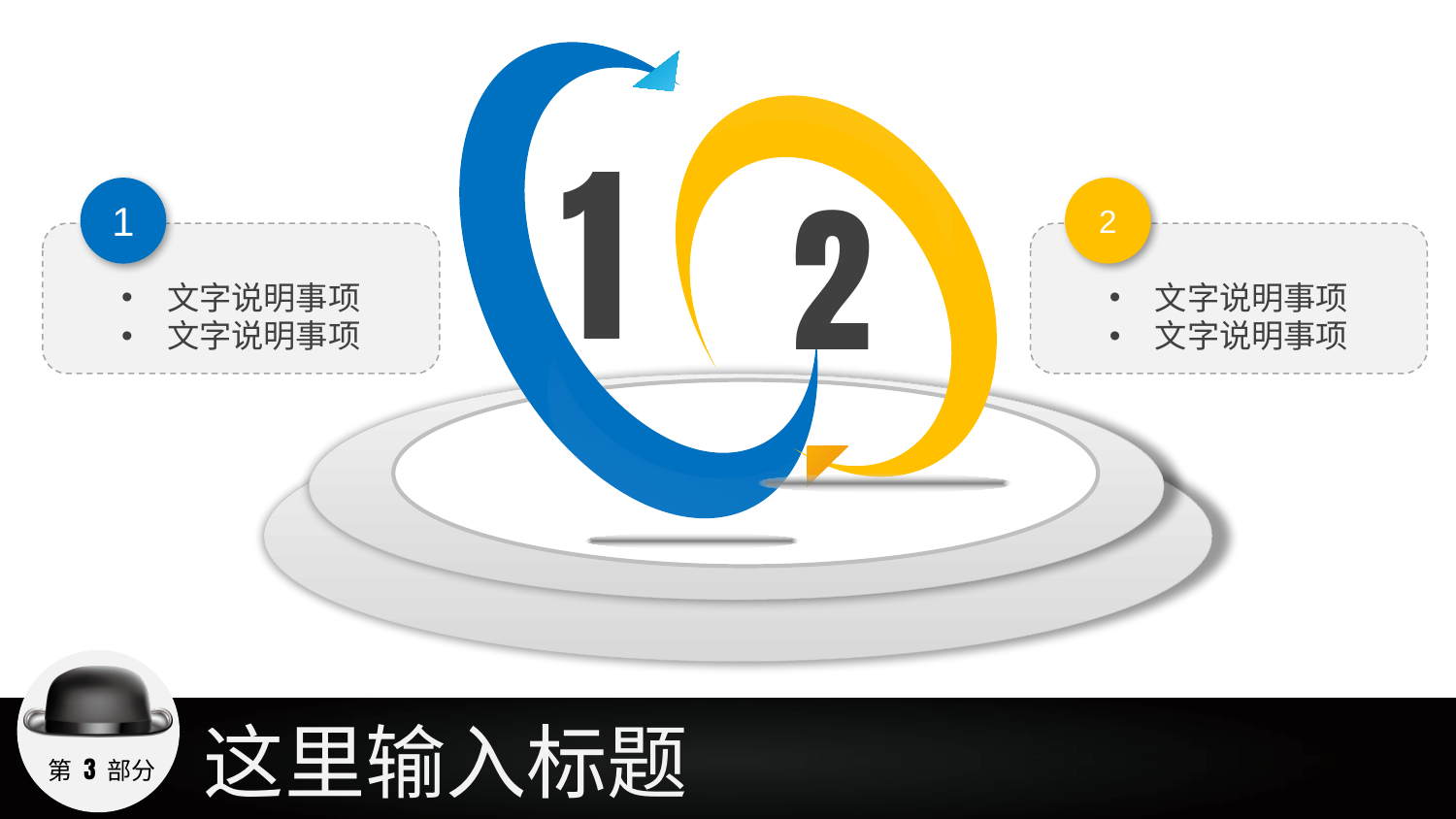

1

1
2
2
文字说明事项
文字说明事项
文字说明事项
文字说明事项

# 这里输入标题